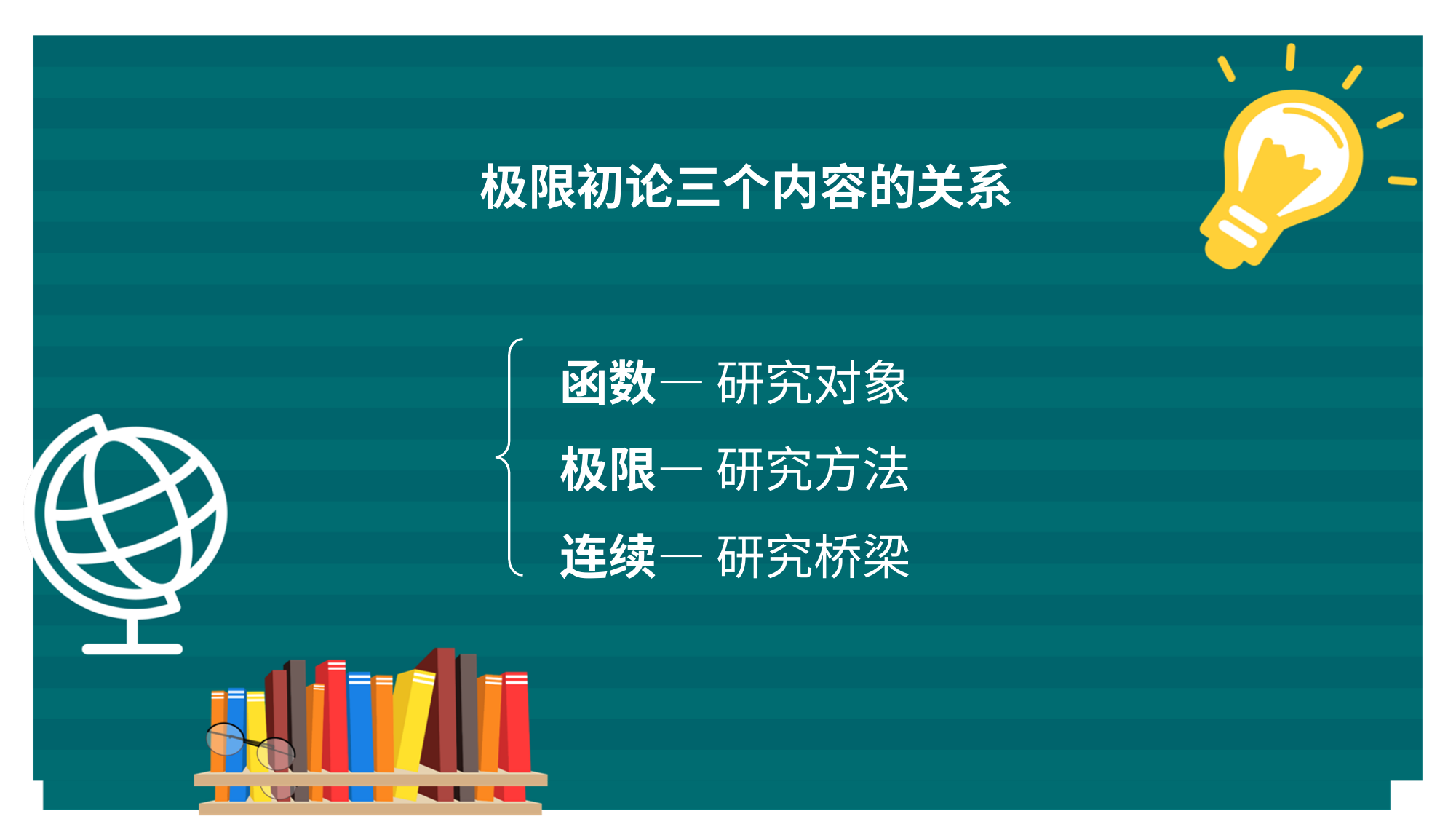

极限初论三个内容的关系
函数— 研究对象
极限— 研究方法
连续— 研究桥梁